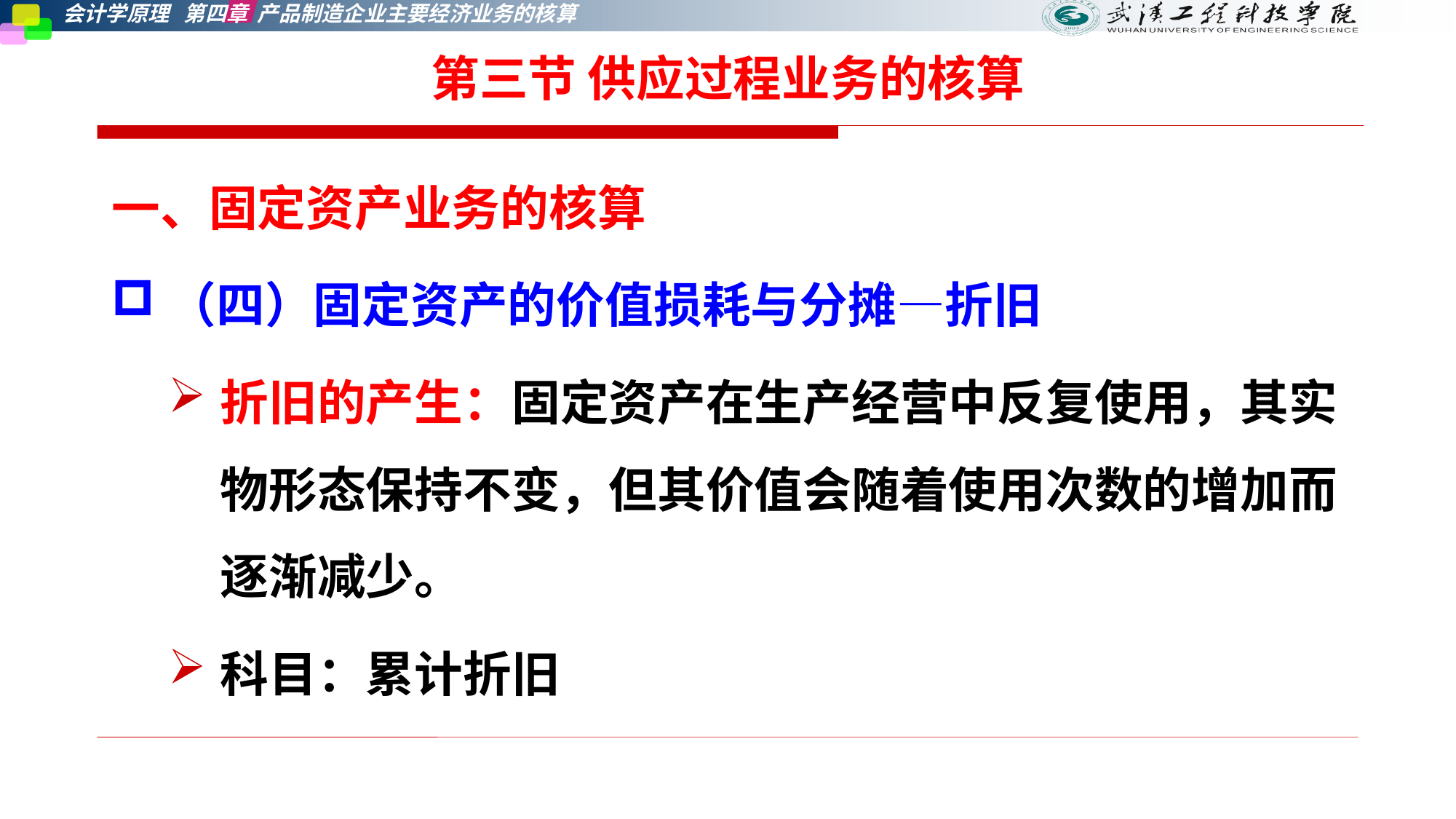

第三节 供应过程业务的核算
一、固定资产业务的核算
（四）固定资产的价值损耗与分摊—折旧
折旧的产生：固定资产在生产经营中反复使用，其实物形态保持不变，但其价值会随着使用次数的增加而逐渐减少。
科目：累计折旧